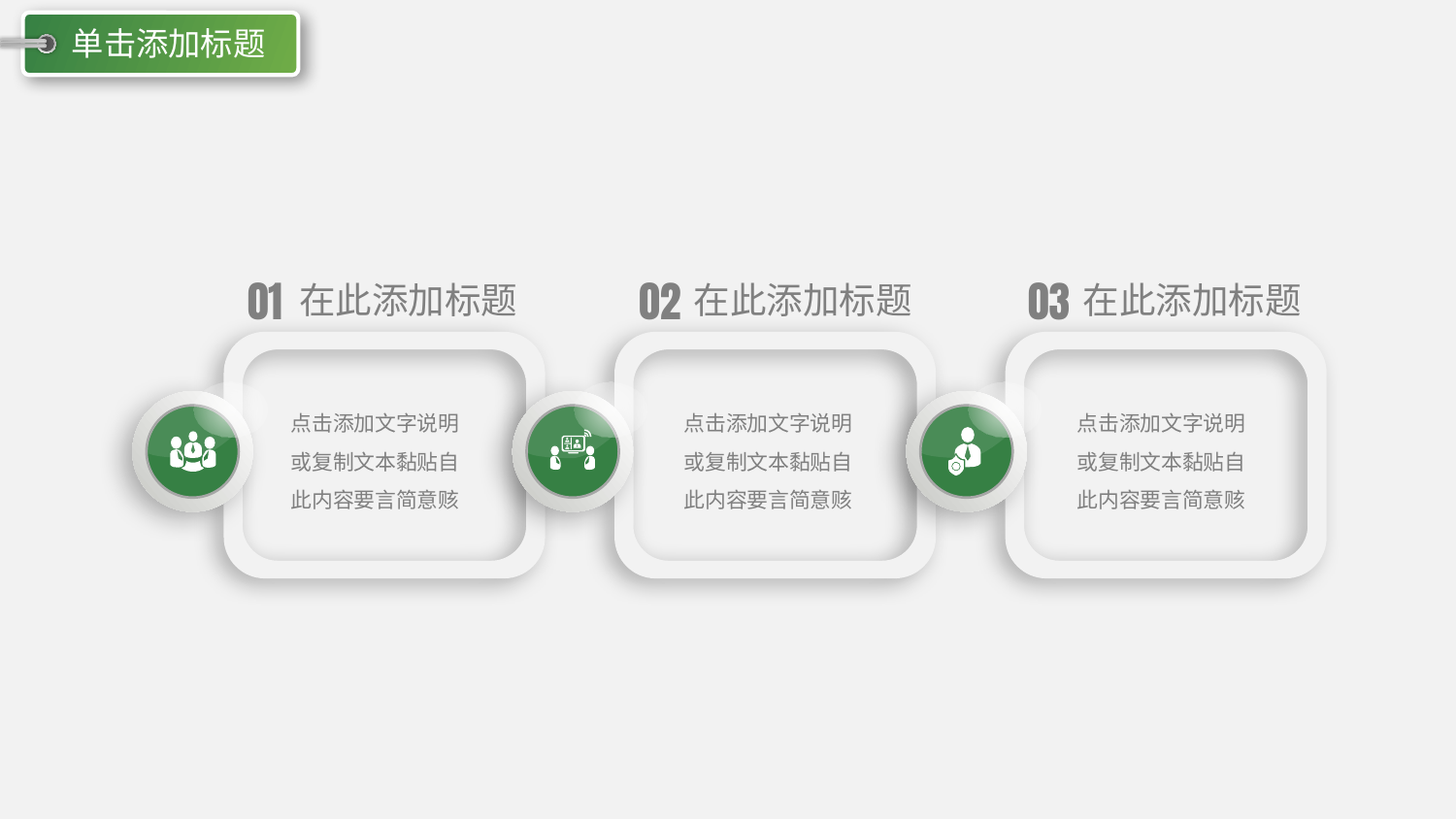

单击添加标题

01
在此添加标题
02
在此添加标题
03
在此添加标题

点击添加文字说明或复制文本黏贴自此内容要言简意赅
点击添加文字说明或复制文本黏贴自此内容要言简意赅
点击添加文字说明或复制文本黏贴自此内容要言简意赅